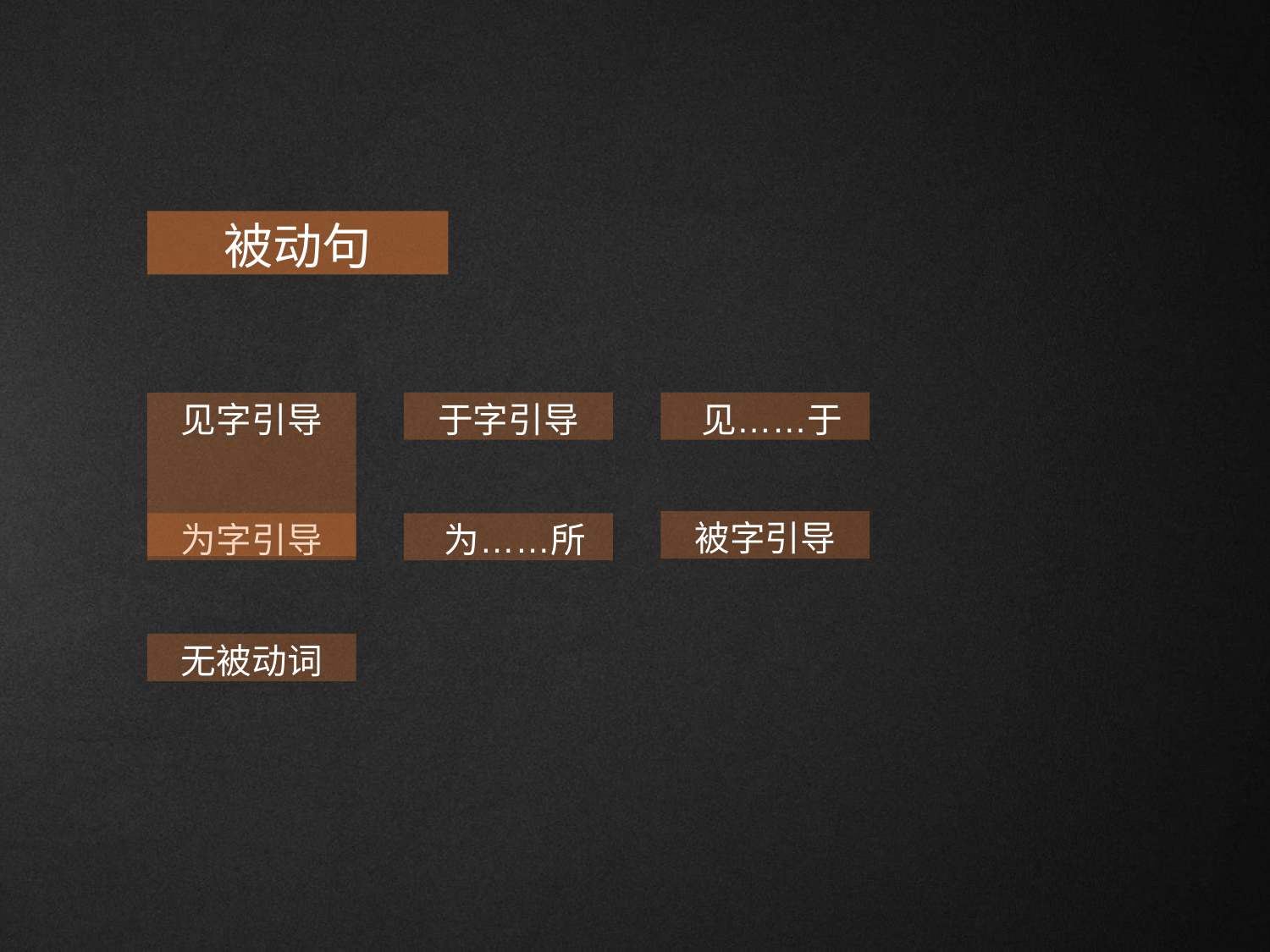

被动句
# 见字引导
于字引导
见……于
被字引导
为字引导
为……所
无被动词